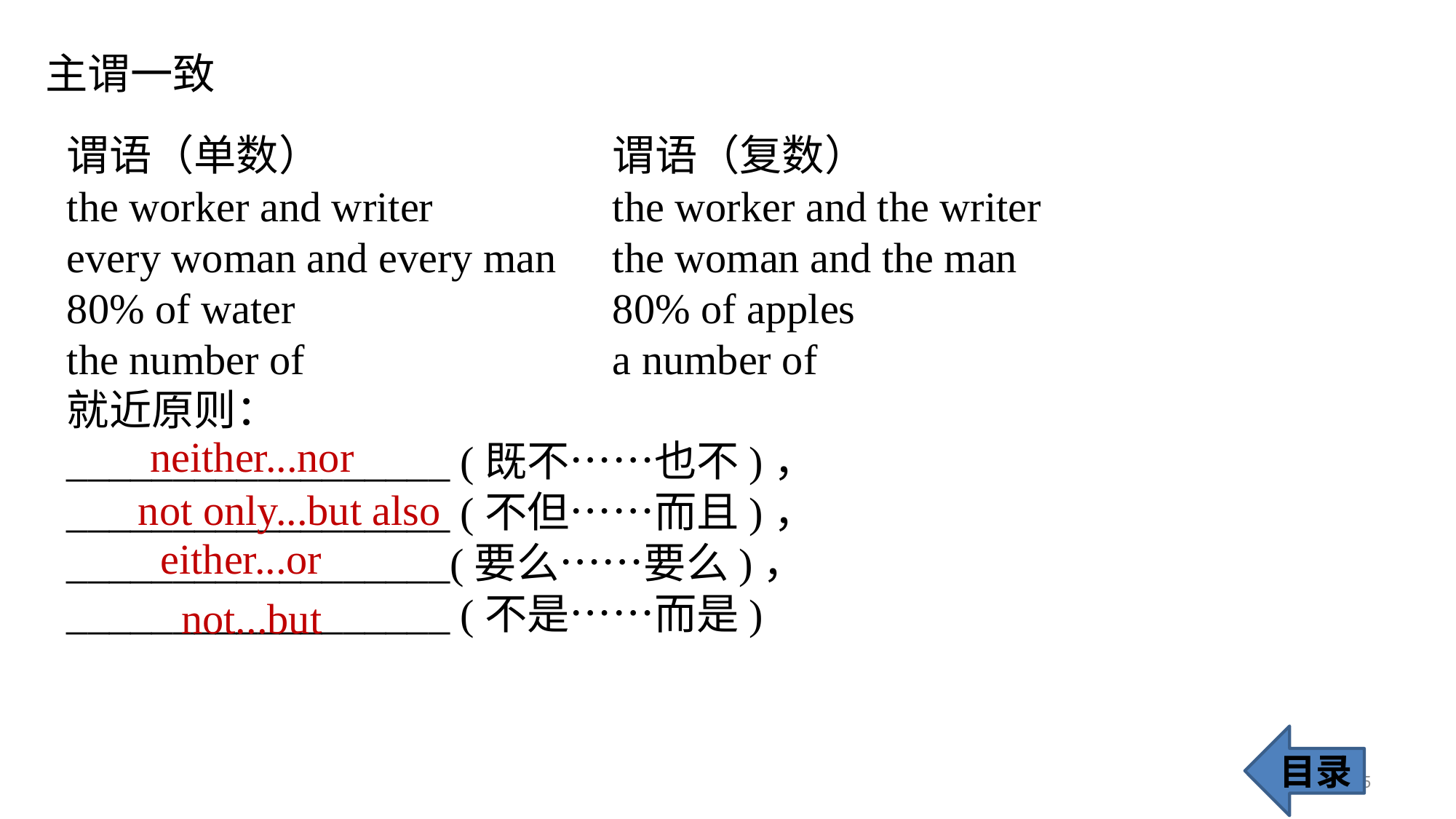

主谓一致
谓语（单数） 			谓语（复数）
the worker and writer 		the worker and the writer
every woman and every man 	the woman and the man
80% of water 			80% of apples
the number of 			a number of
就近原则：
__________________ (既不……也不)，
__________________ (不但……而且)，
__________________(要么……要么)，
__________________ (不是……而是)
neither...nor
not only...but also
 either...or
not...but
目录
75